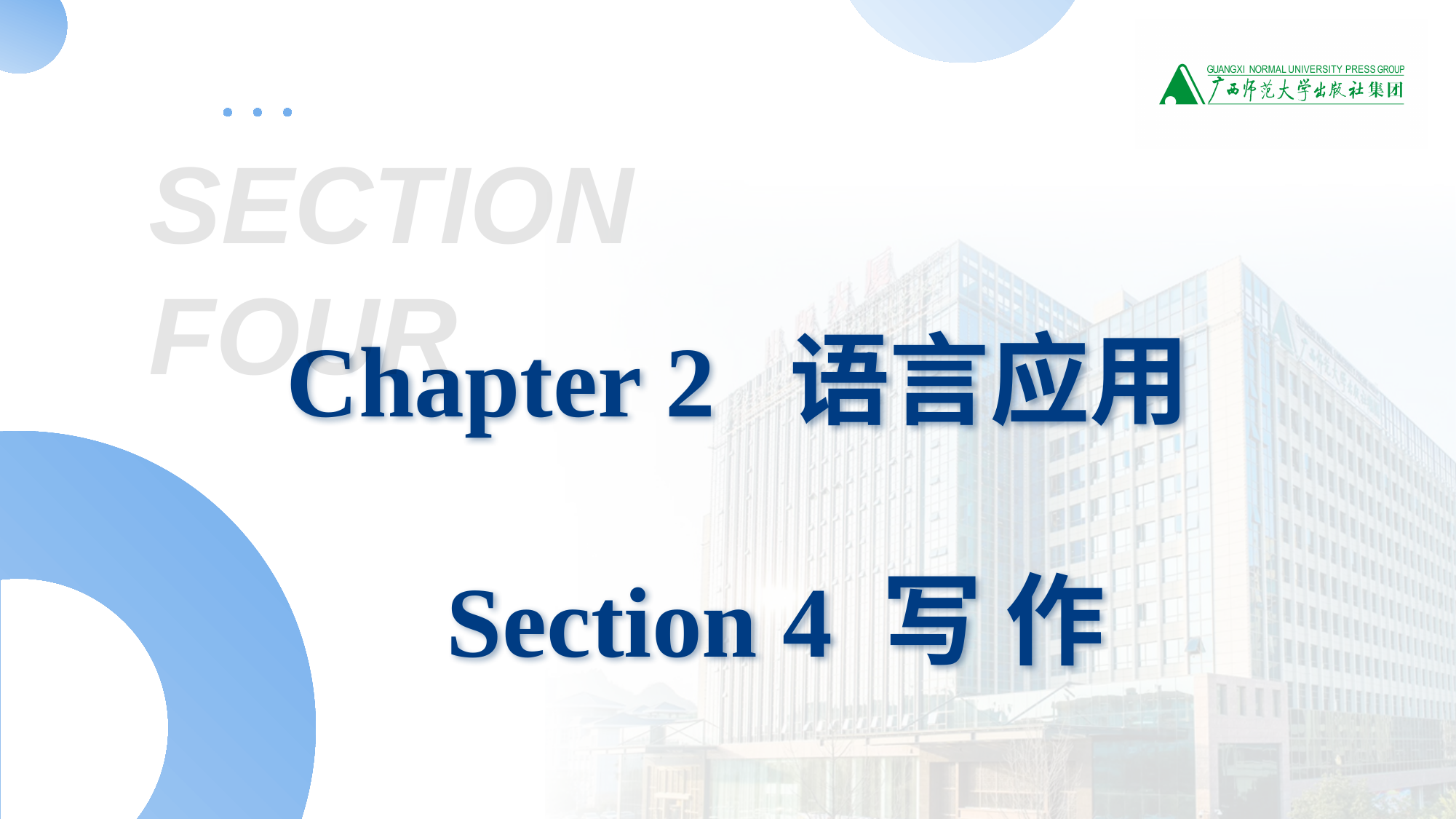

SECTION FOUR
Chapter 2  语言应用

   Section 4 写 作